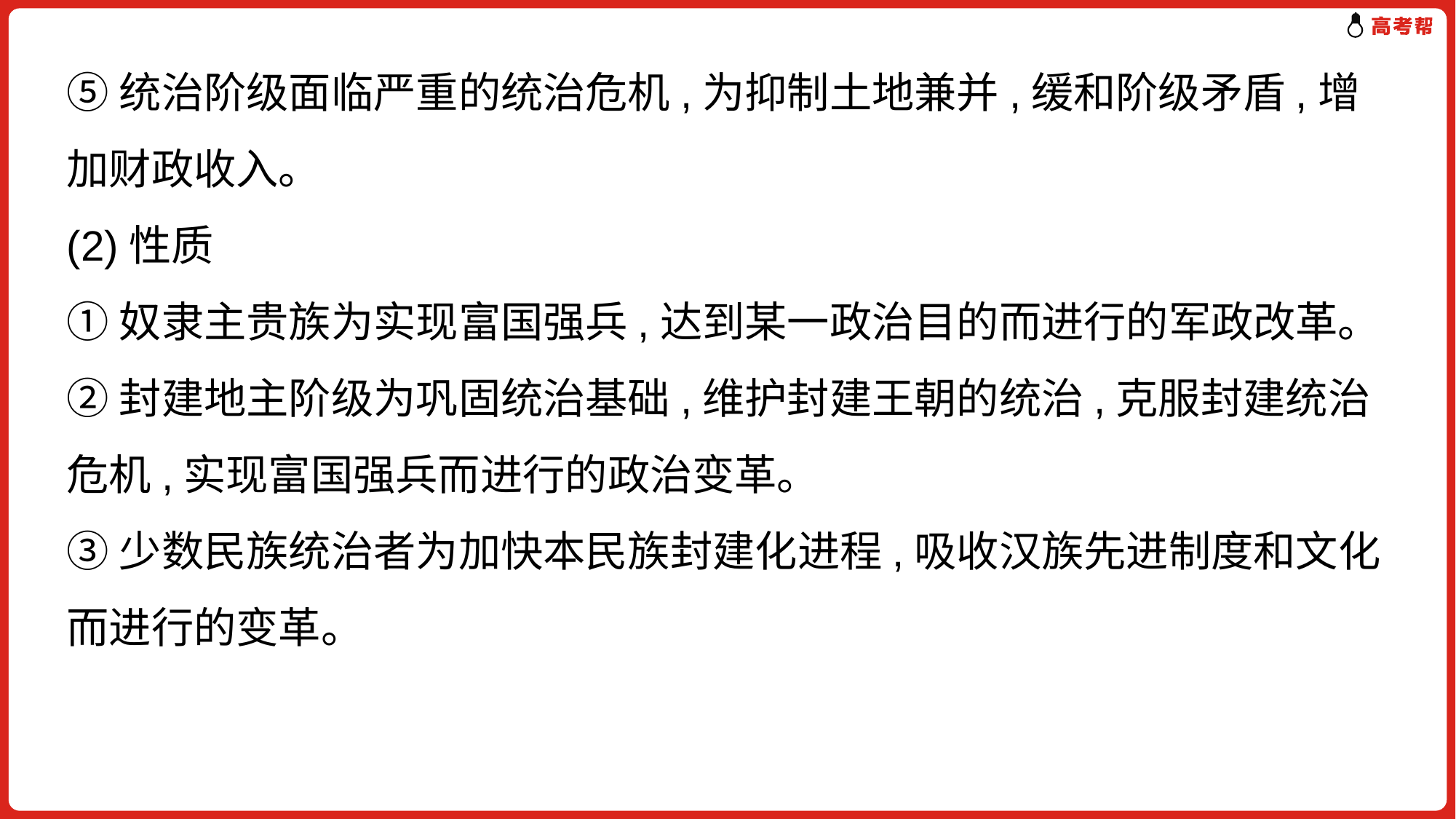

⑤统治阶级面临严重的统治危机,为抑制土地兼并,缓和阶级矛盾,增加财政收入。
(2)性质
①奴隶主贵族为实现富国强兵,达到某一政治目的而进行的军政改革。
②封建地主阶级为巩固统治基础,维护封建王朝的统治,克服封建统治危机,实现富国强兵而进行的政治变革。
③少数民族统治者为加快本民族封建化进程,吸收汉族先进制度和文化而进行的变革。